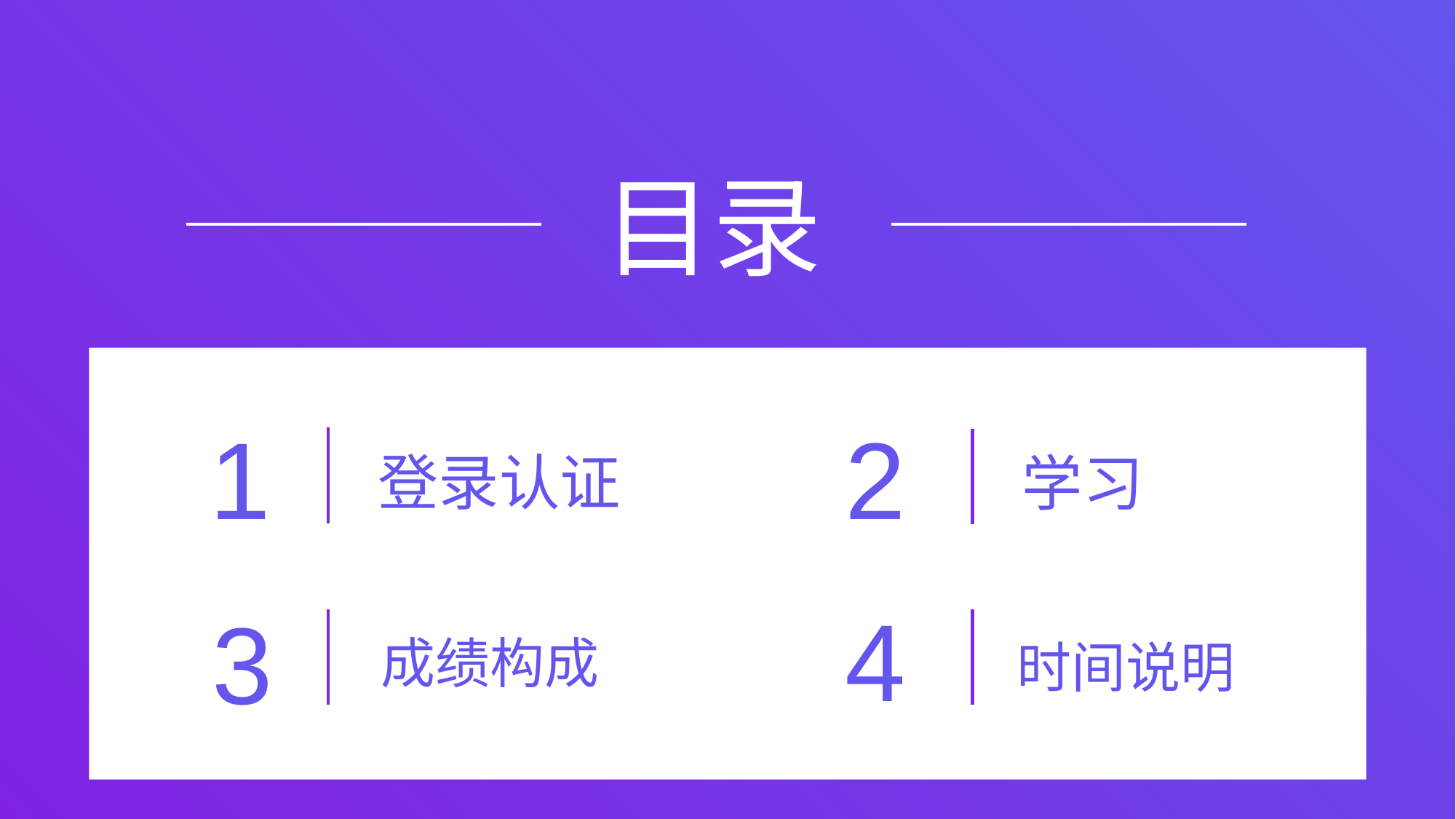

目录

1

2

学习
登录认证
4

时间说明
3

成绩构成